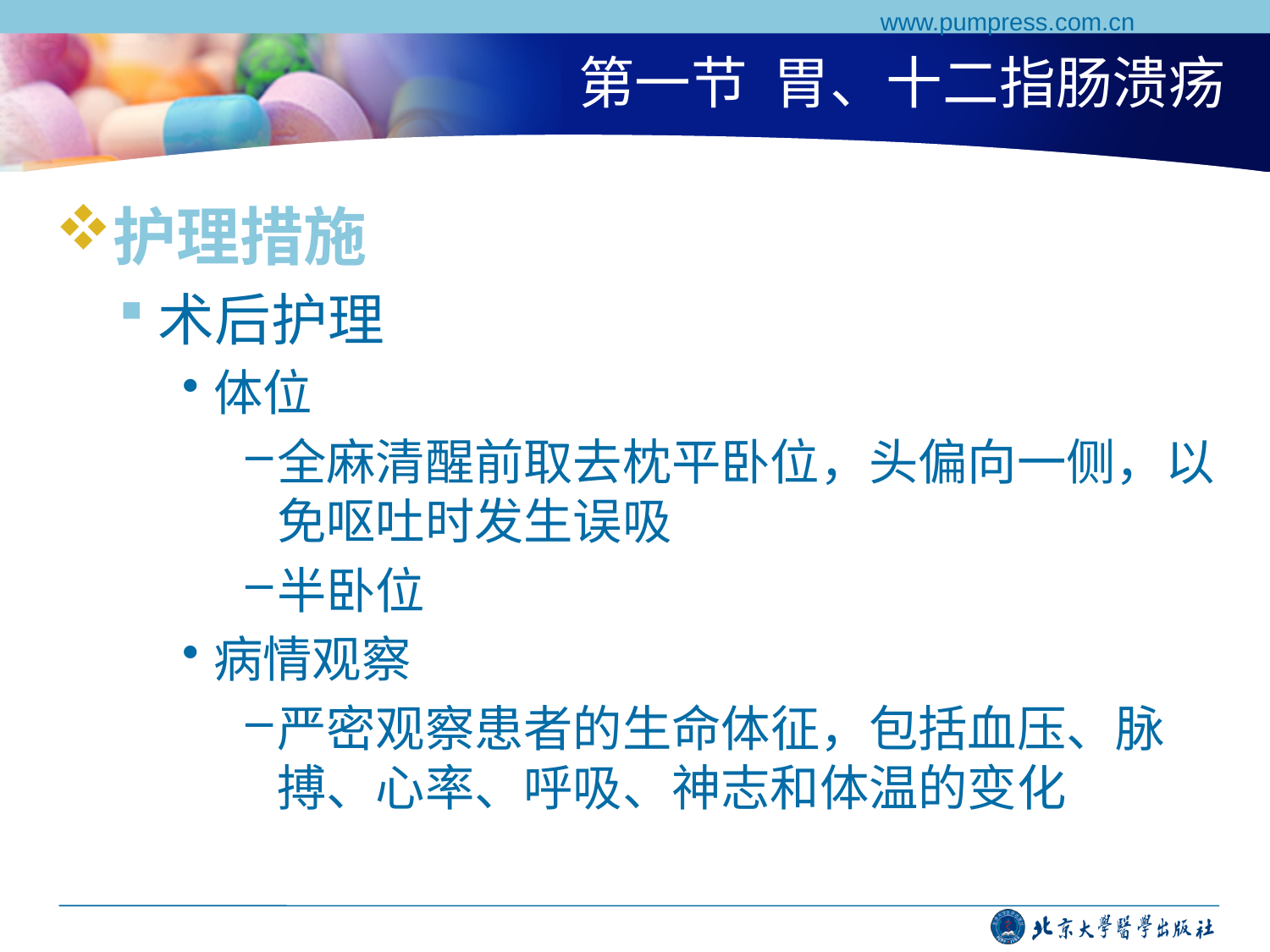

www.pumpress.com.cn
# 第一节  胃、十二指肠溃疡
护理措施
术后护理
体位
全麻清醒前取去枕平卧位，头偏向一侧，以免呕吐时发生误吸
半卧位
病情观察
严密观察患者的生命体征，包括血压、脉搏、心率、呼吸、神志和体温的变化